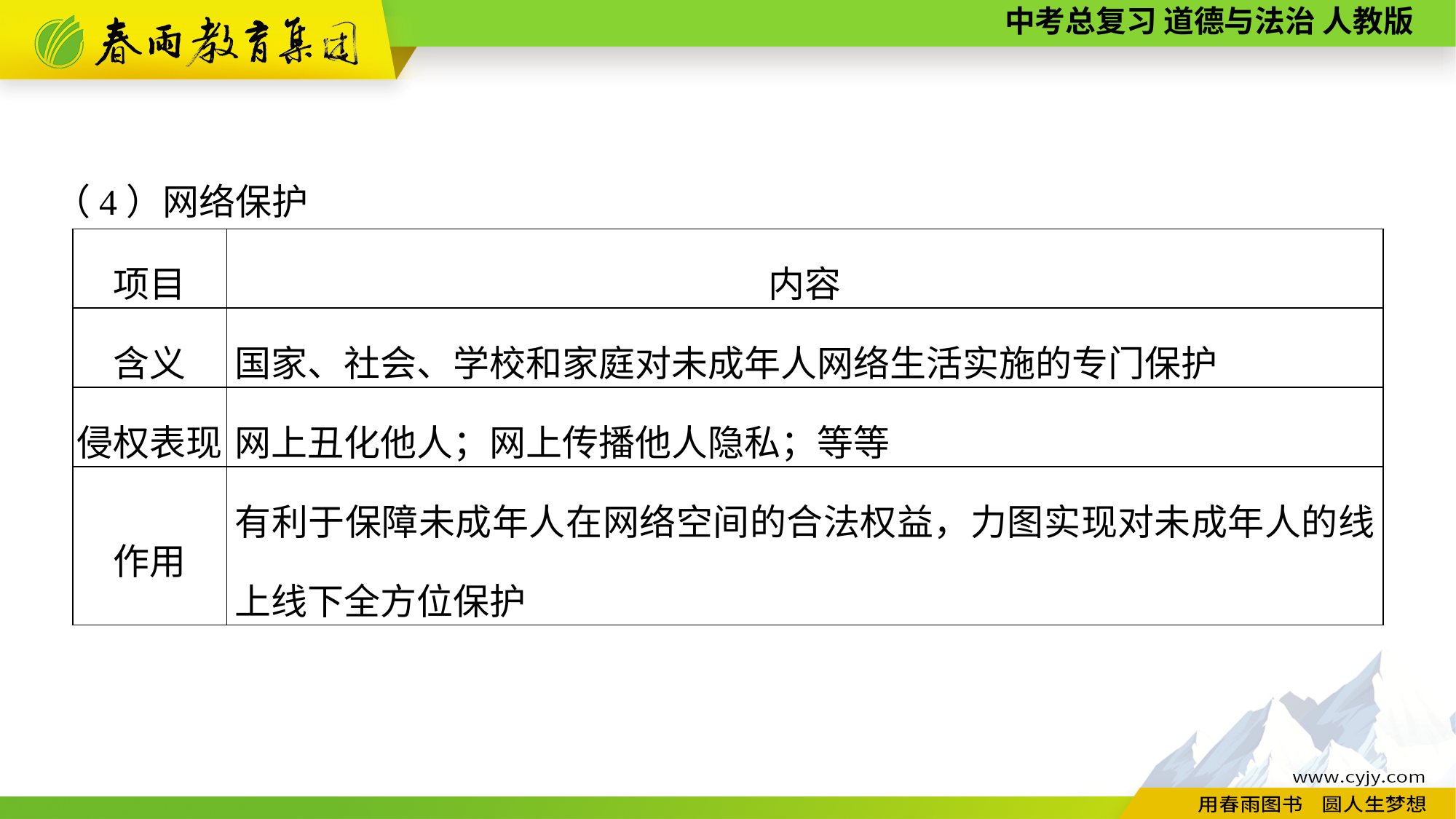

（4）网络保护
| 项目 | 内容 |
| --- | --- |
| 含义 | 国家、社会、学校和家庭对未成年人网络生活实施的专门保护 |
| 侵权表现 | 网上丑化他人；网上传播他人隐私；等等 |
| 作用 | 有利于保障未成年人在网络空间的合法权益，力图实现对未成年人的线上线下全方位保护 |